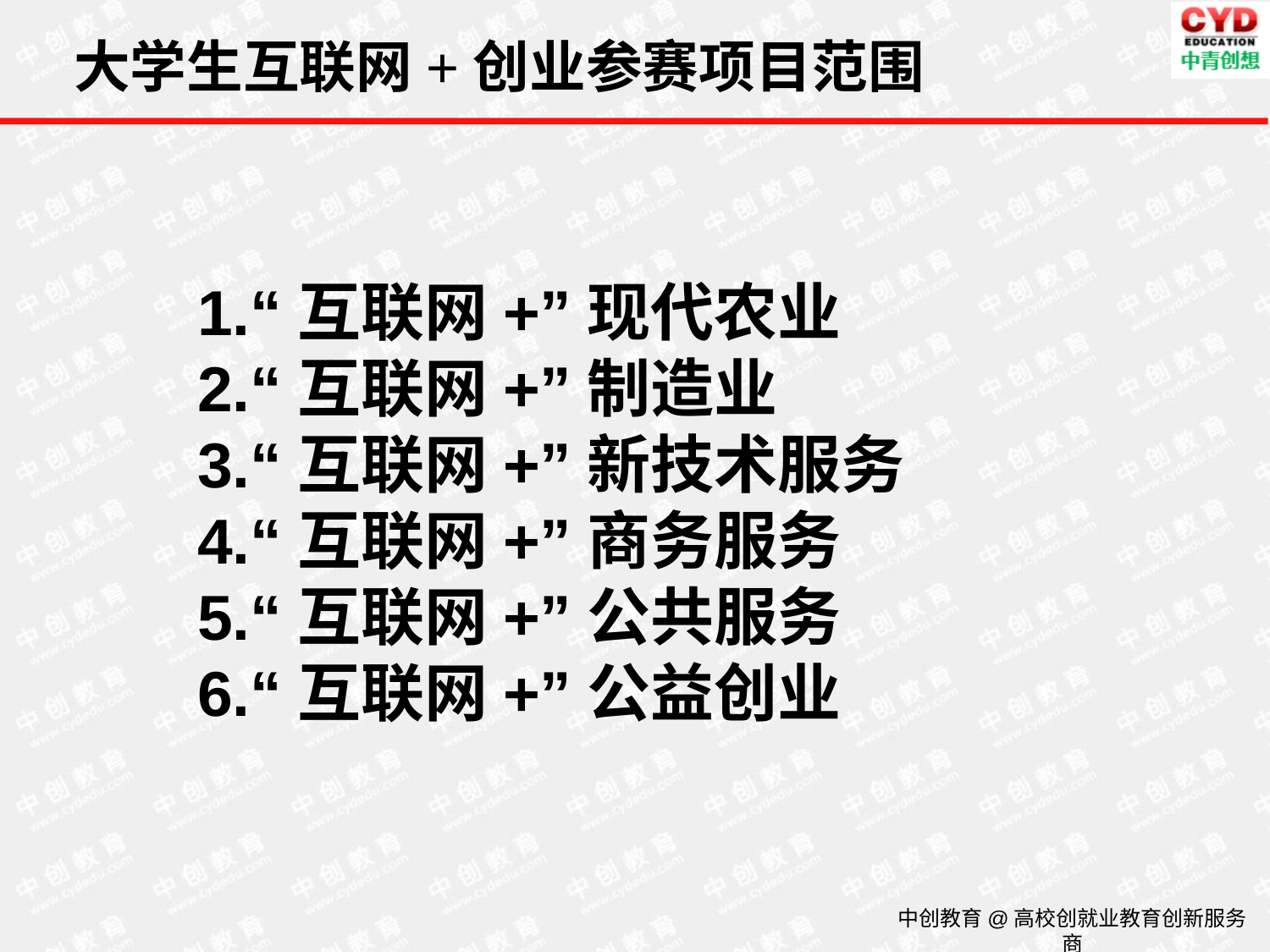

# 大学生互联网+创业参赛项目范围

1.“互联网+”现代农业
2.“互联网+”制造业
3.“互联网+”新技术服务
4.“互联网+”商务服务
5.“互联网+”公共服务
6.“互联网+”公益创业